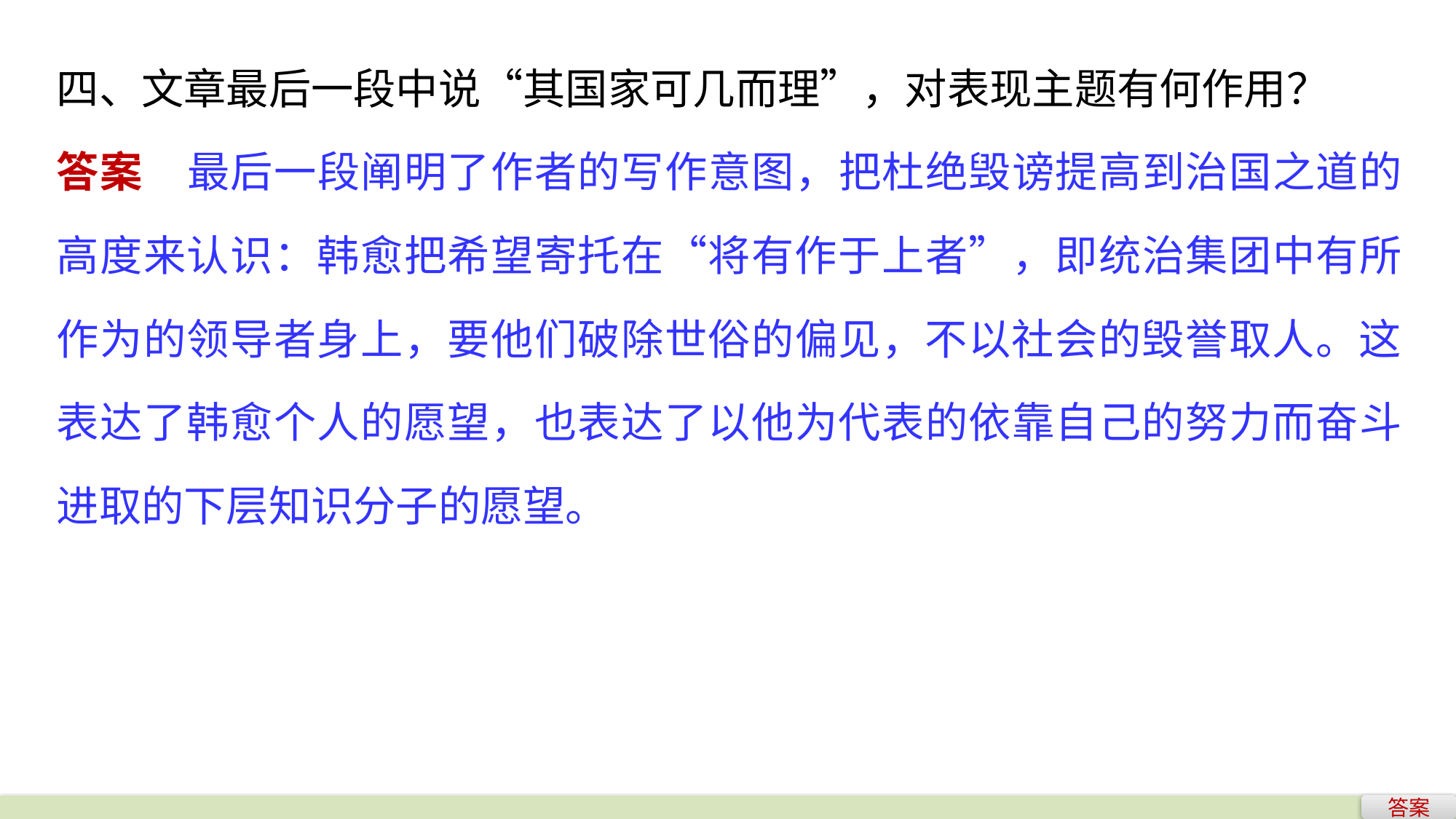

四、文章最后一段中说“其国家可几而理”，对表现主题有何作用？
答案　最后一段阐明了作者的写作意图，把杜绝毁谤提高到治国之道的高度来认识：韩愈把希望寄托在“将有作于上者”，即统治集团中有所作为的领导者身上，要他们破除世俗的偏见，不以社会的毁誉取人。这表达了韩愈个人的愿望，也表达了以他为代表的依靠自己的努力而奋斗进取的下层知识分子的愿望。
答案